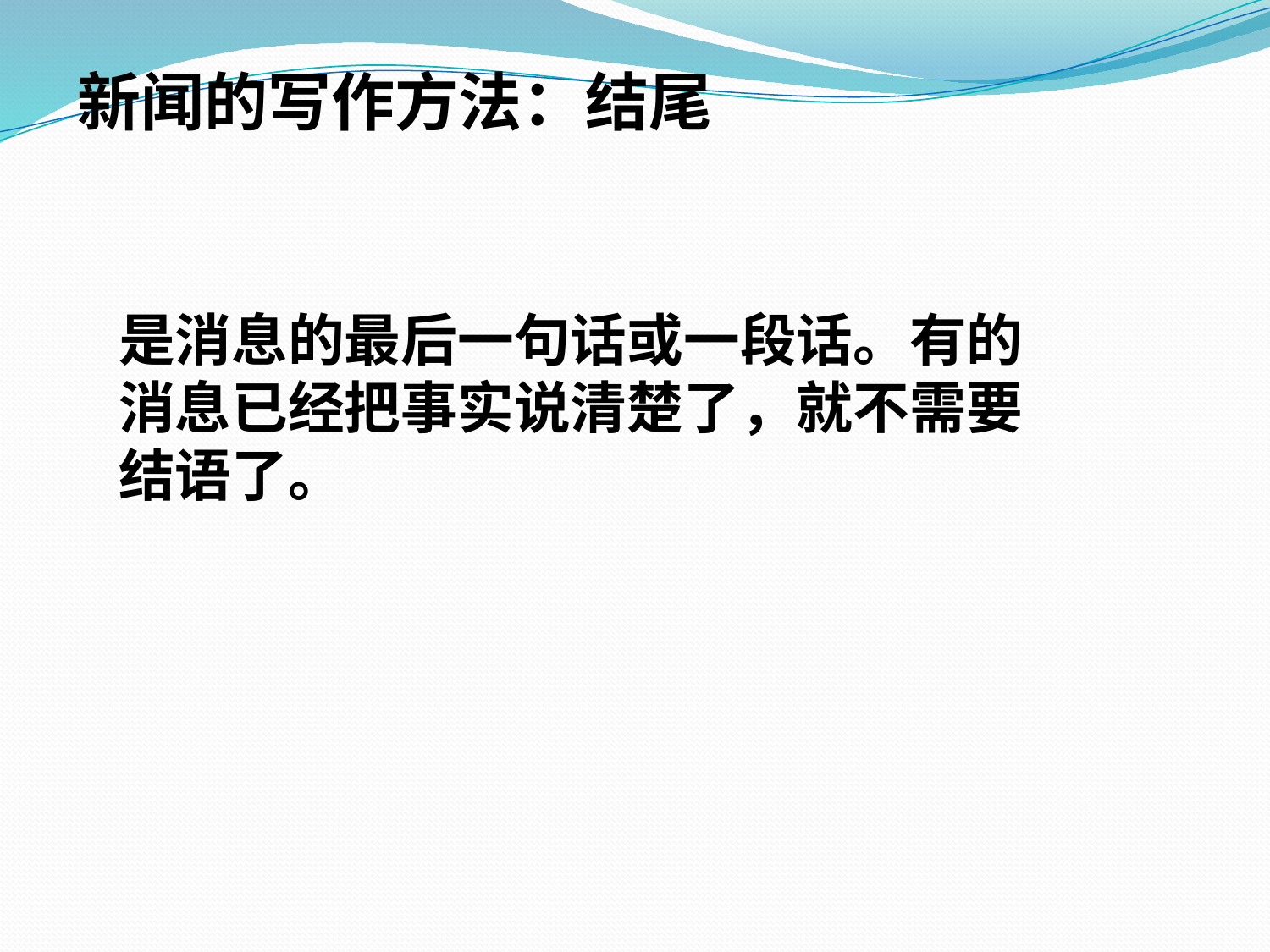

新闻的写作方法：结尾

是消息的最后一句话或一段话。有的消息已经把事实说清楚了，就不需要结语了。
点击添加文本
点击添加文本
点击添加文本
点击添加文本